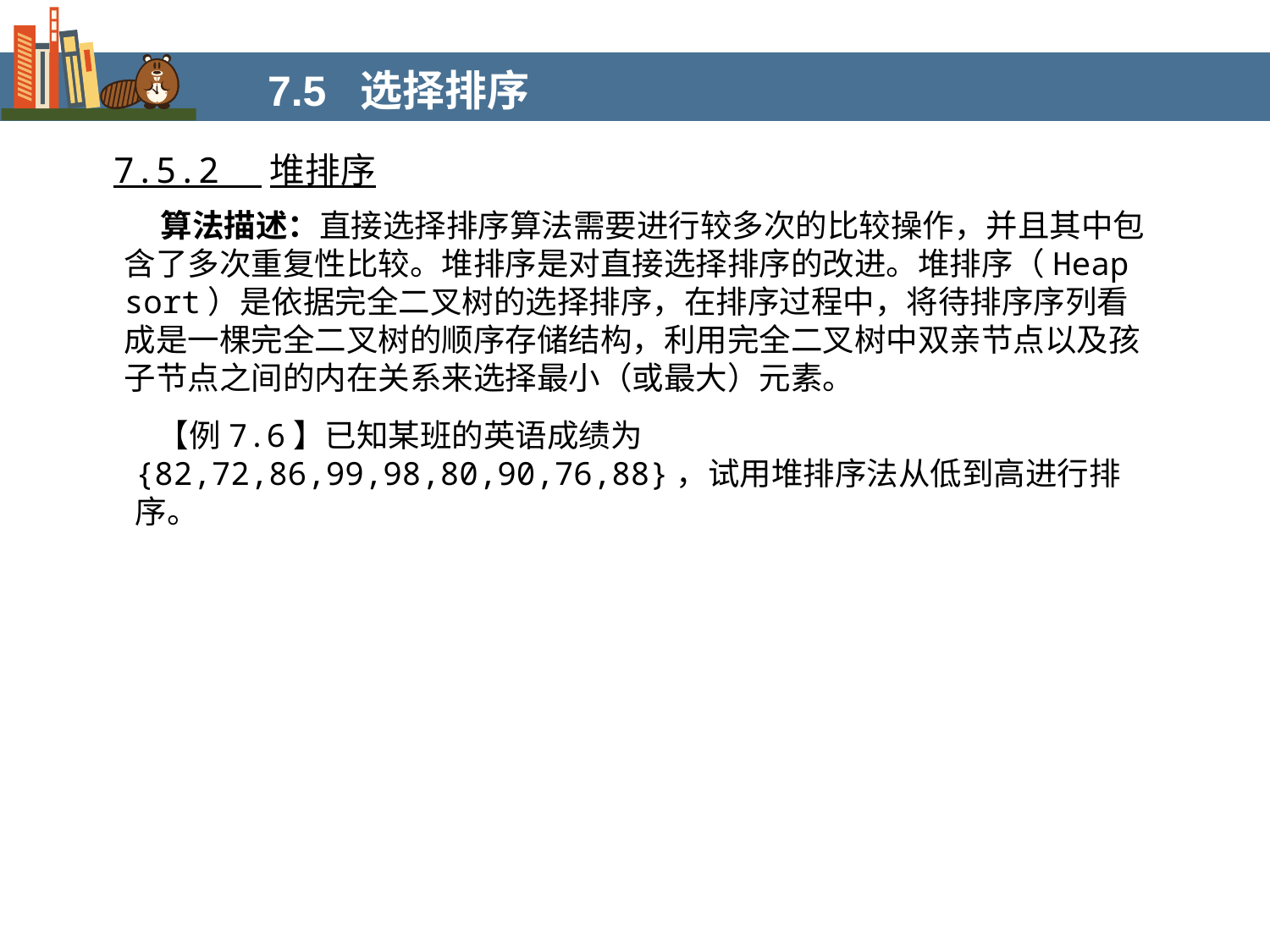

7.5  选择排序
7.5.2  堆排序

    算法描述：直接选择排序算法需要进行较多次的比较操作，并且其中包含了多次重复性比较。堆排序是对直接选择排序的改进。堆排序（Heap sort）是依据完全二叉树的选择排序，在排序过程中，将待排序序列看成是一棵完全二叉树的顺序存储结构，利用完全二叉树中双亲节点以及孩子节点之间的内在关系来选择最小（或最大）元素。
  【例7.6】已知某班的英语成绩为{82,72,86,99,98,80,90,76,88}，试用堆排序法从低到高进行排序。